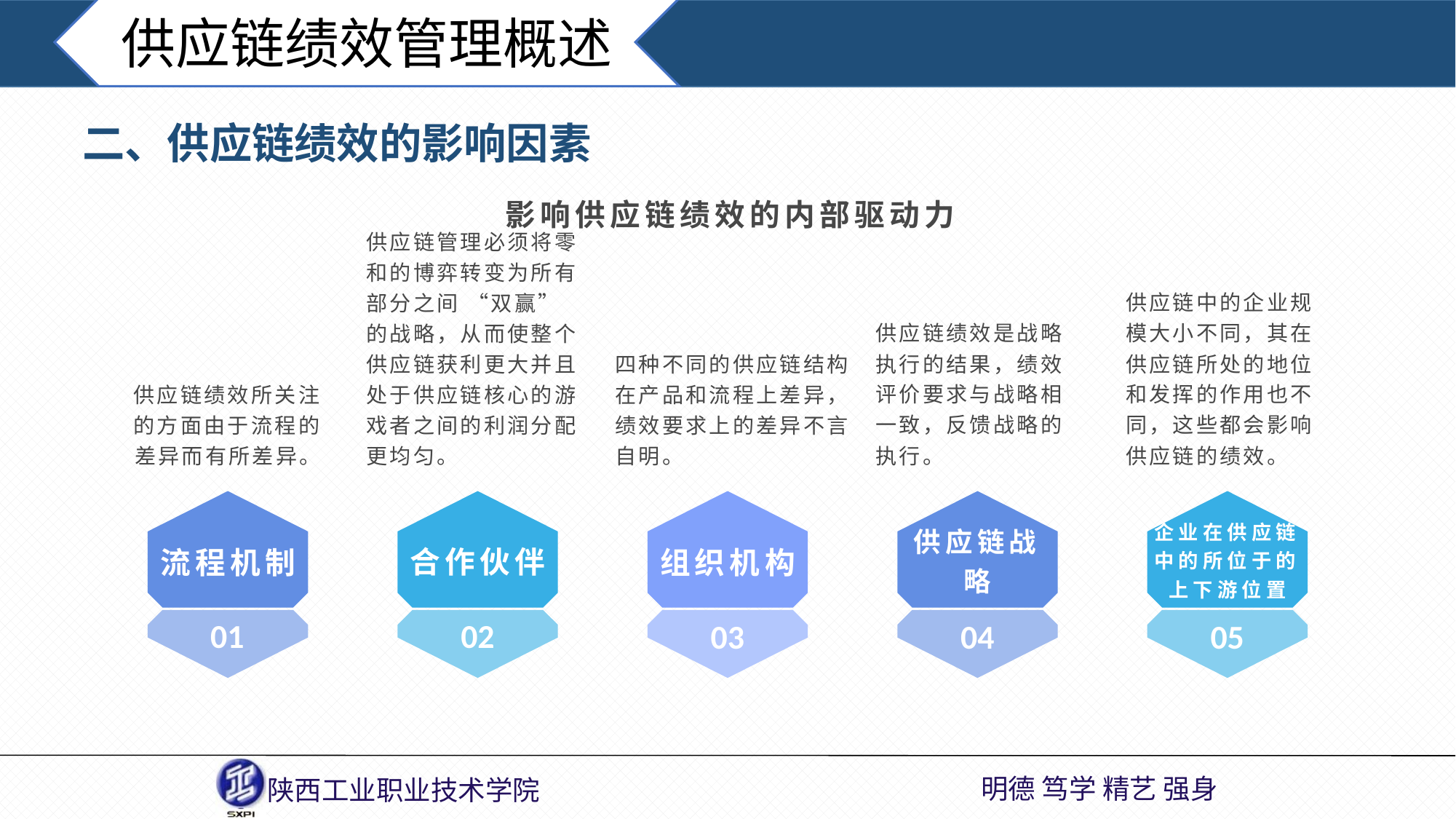

供应链绩效管理概述
二、供应链绩效的影响因素
影响供应链绩效的内部驱动力
供应链管理必须将零和的博弈转变为所有部分之间 “双赢”的战略，从而使整个供应链获利更大并且处于供应链核心的游戏者之间的利润分配更均匀。
四种不同的供应链结构在产品和流程上差异，绩效要求上的差异不言自明。
供应链绩效所关注的方面由于流程的差异而有所差异。
供应链绩效是战略执行的结果，绩效评价要求与战略相一致，反馈战略的执行。
供应链中的企业规模大小不同，其在供应链所处的地位和发挥的作用也不同，这些都会影响供应链的绩效。

合作伙伴
供应链战略
组织机构
流程机制
企业在供应链中的所位于的上下游位置
01
02

04
05
03